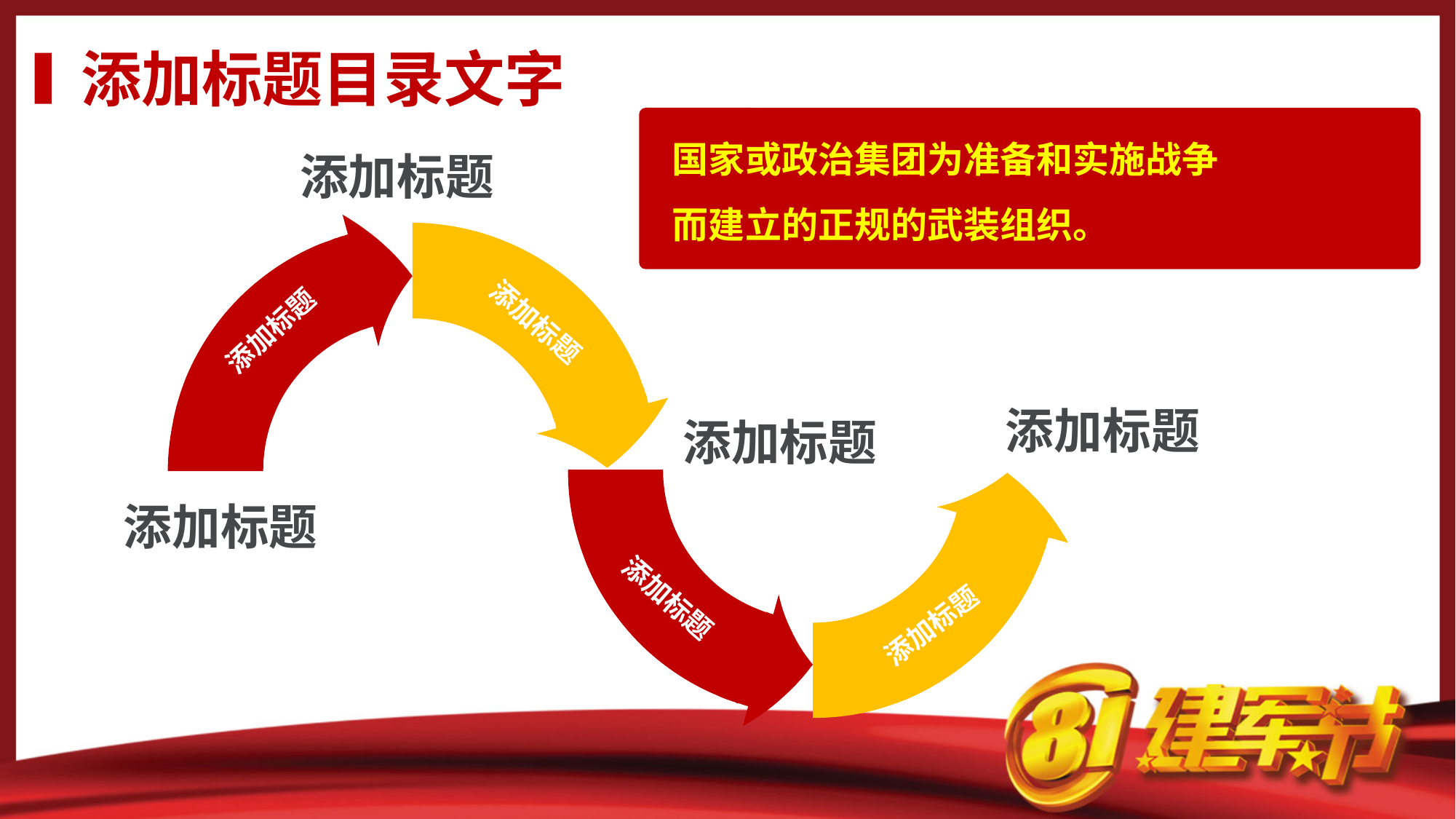

添加标题目录文字

国家或政治集团为准备和实施战争而建立的正规的武装组织。
添加标题

添加标题
添加标题
添加标题
添加标题

添加标题
添加标题
添加标题